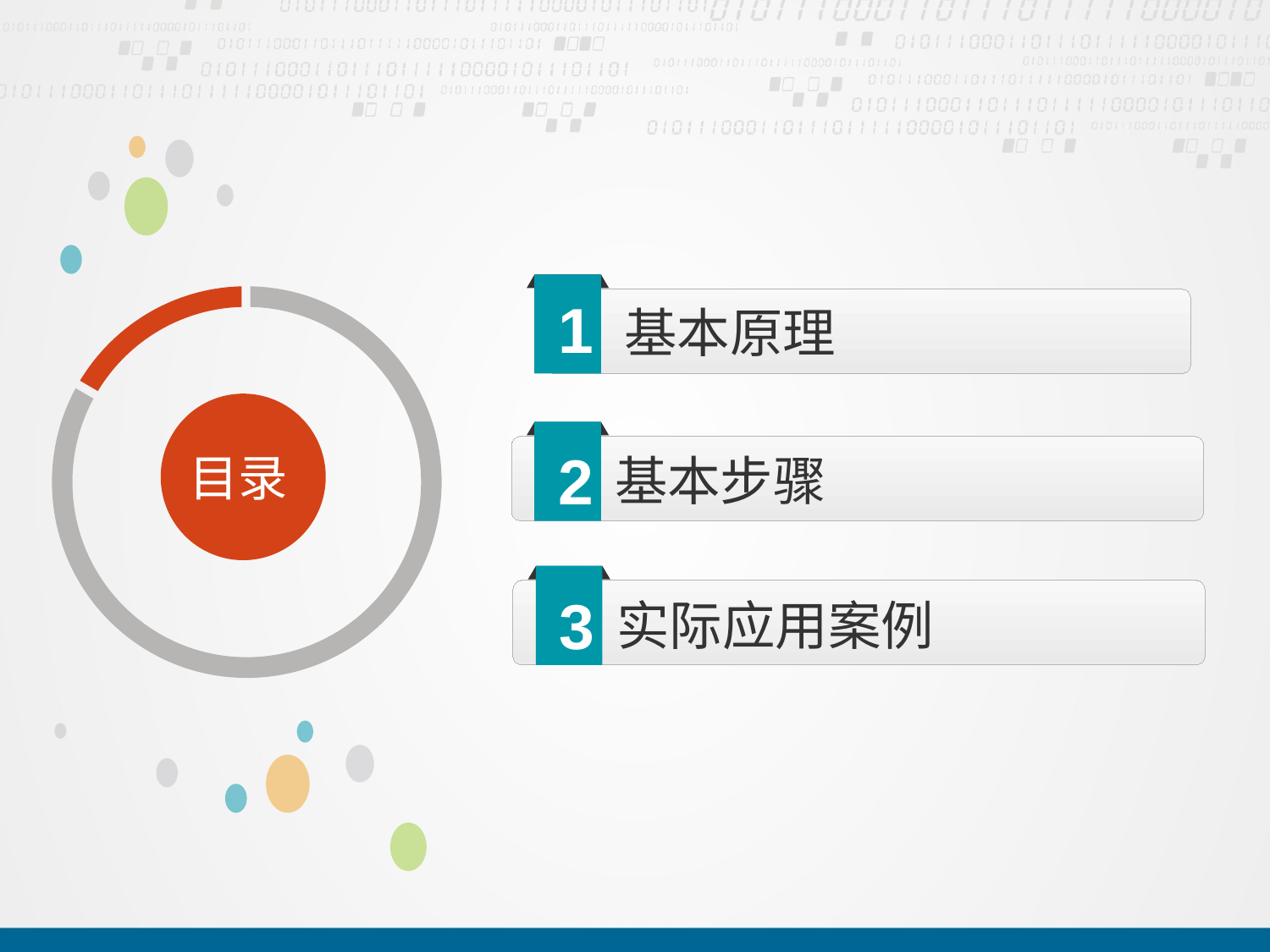

1

基本原理

2

目录
基本步骤

3

实际应用案例